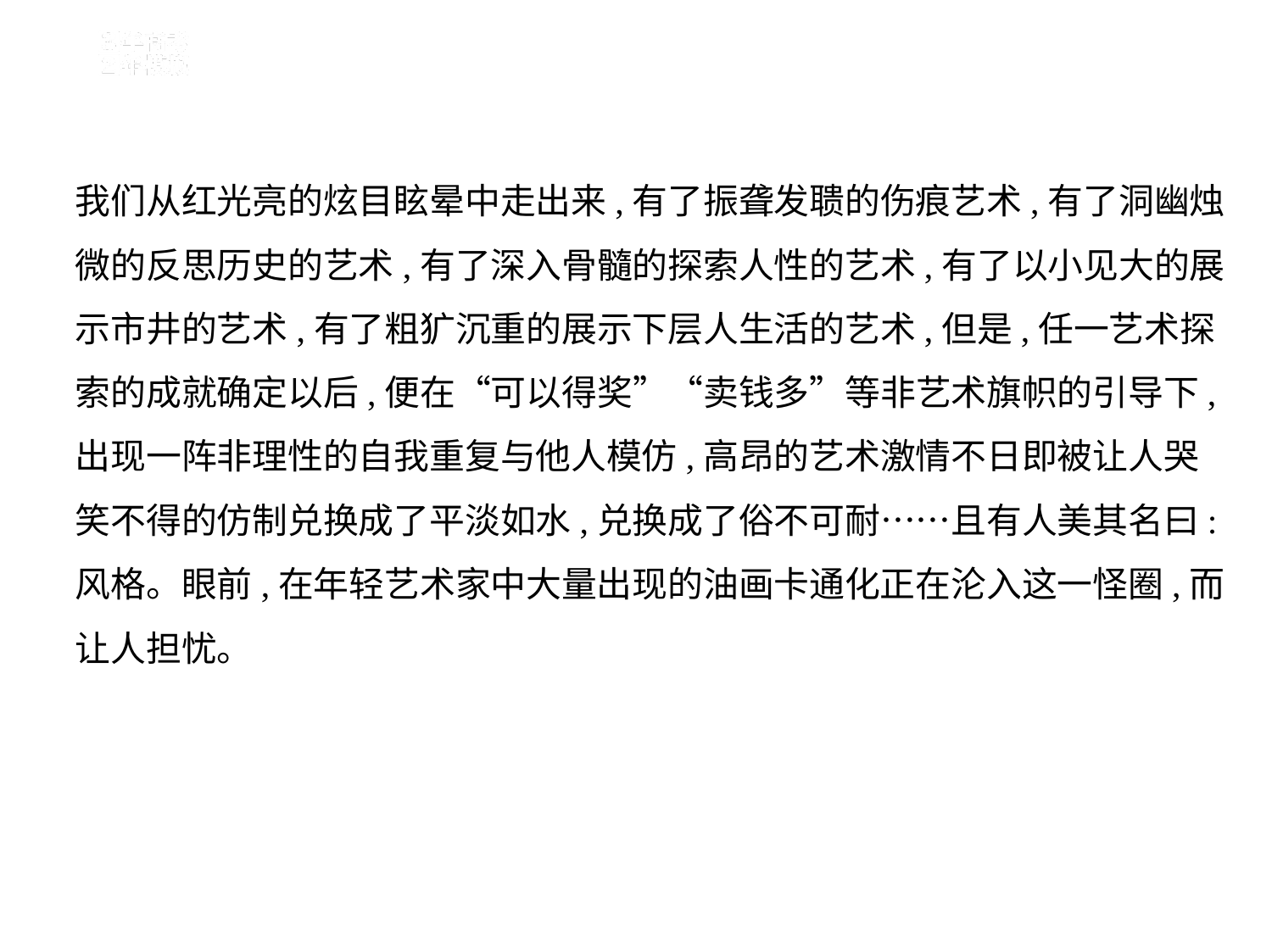

我们从红光亮的炫目眩晕中走出来,有了振聋发聩的伤痕艺术,有了洞幽烛
微的反思历史的艺术,有了深入骨髓的探索人性的艺术,有了以小见大的展
示市井的艺术,有了粗犷沉重的展示下层人生活的艺术,但是,任一艺术探
索的成就确定以后,便在“可以得奖”“卖钱多”等非艺术旗帜的引导下,
出现一阵非理性的自我重复与他人模仿,高昂的艺术激情不日即被让人哭
笑不得的仿制兑换成了平淡如水,兑换成了俗不可耐……且有人美其名曰:
风格。眼前,在年轻艺术家中大量出现的油画卡通化正在沦入这一怪圈,而
让人担忧。